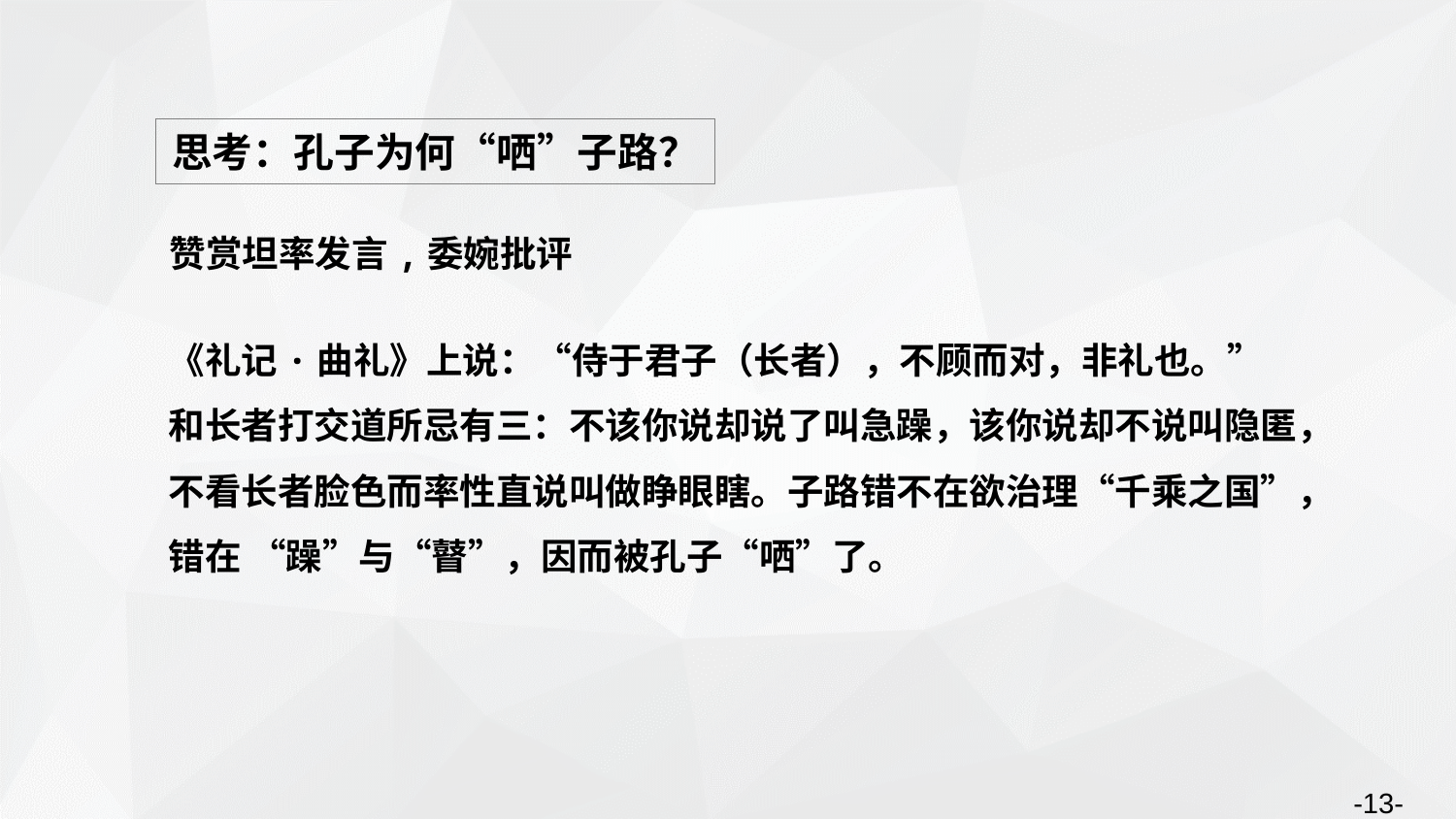

思考：孔子为何“哂”子路？
赞赏坦率发言,委婉批评
《礼记·曲礼》上说：“侍于君子（长者），不顾而对，非礼也。”  和长者打交道所忌有三：不该你说却说了叫急躁，该你说却不说叫隐匿，不看长者脸色而率性直说叫做睁眼瞎。子路错不在欲治理“千乘之国”，错在 “躁”与“瞽”，因而被孔子“哂”了。
-13-